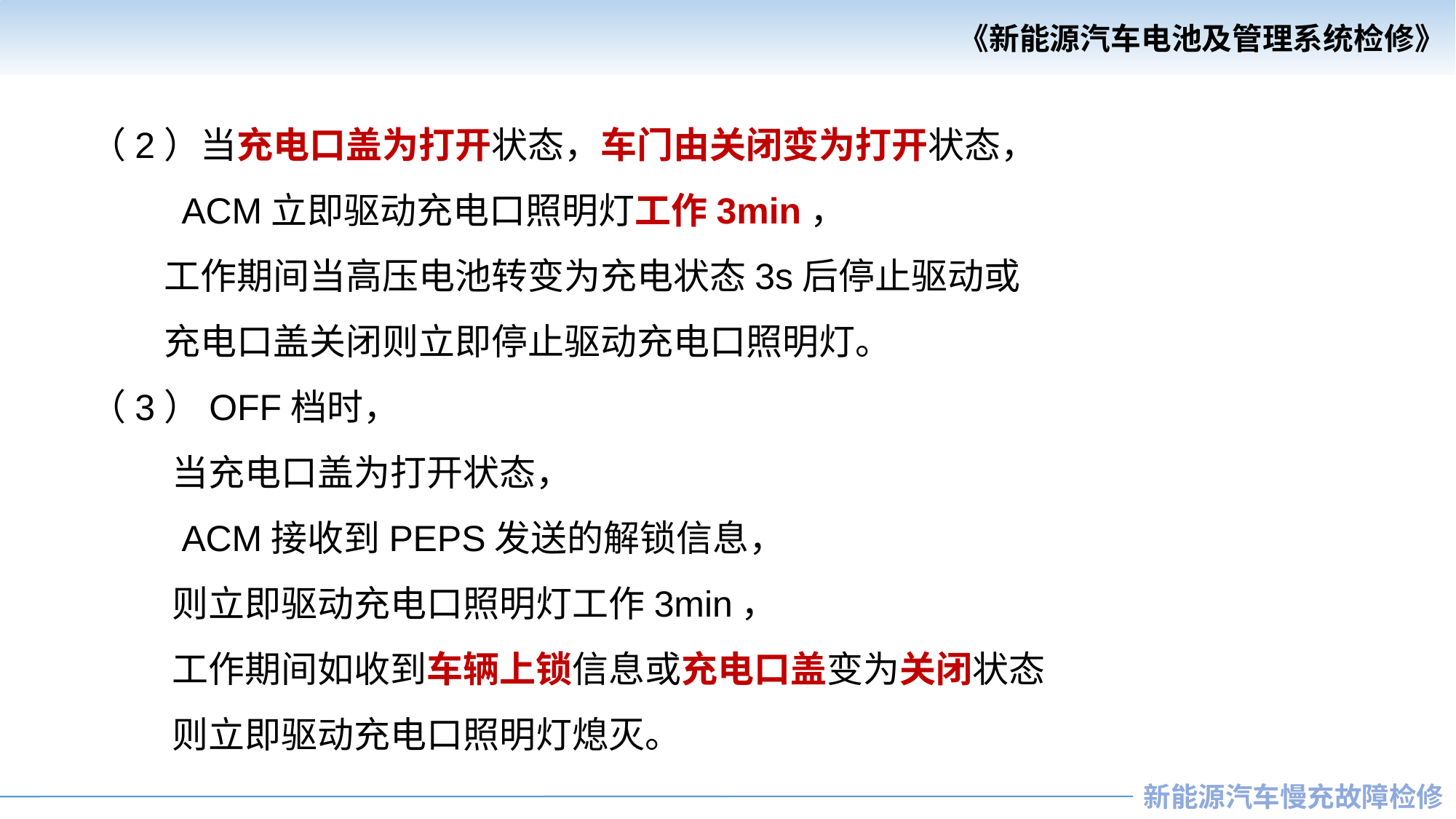

（2）当充电口盖为打开状态，车门由关闭变为打开状态，
         ACM立即驱动充电口照明灯工作3min，
        工作期间当高压电池转变为充电状态3s后停止驱动或
        充电口盖关闭则立即停止驱动充电口照明灯。
（3）OFF档时，
         当充电口盖为打开状态，
         ACM接收到PEPS发送的解锁信息，
         则立即驱动充电口照明灯工作3min，
         工作期间如收到车辆上锁信息或充电口盖变为关闭状态
         则立即驱动充电口照明灯熄灭。